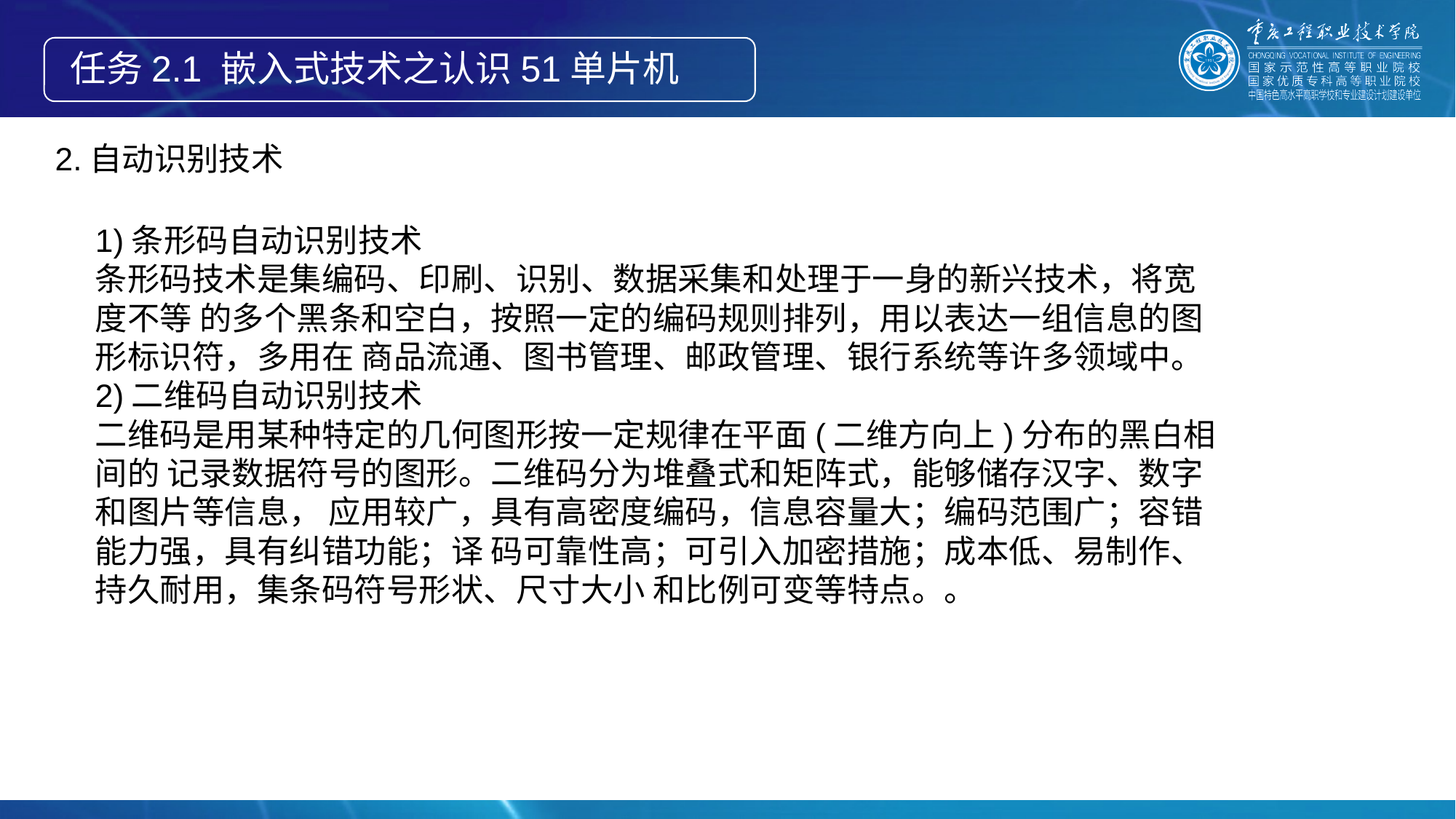

任务2.1 嵌入式技术之认识51单片机
2.自动识别技术
1)条形码自动识别技术
条形码技术是集编码、印刷、识别、数据采集和处理于一身的新兴技术，将宽度不等 的多个黑条和空白，按照一定的编码规则排列，用以表达一组信息的图形标识符，多用在 商品流通、图书管理、邮政管理、银行系统等许多领域中。
2)二维码自动识别技术
二维码是用某种特定的几何图形按一定规律在平面(二维方向上)分布的黑白相间的 记录数据符号的图形。二维码分为堆叠式和矩阵式，能够储存汉字、数字和图片等信息， 应用较广，具有高密度编码，信息容量大；编码范围广；容错能力强，具有纠错功能；译 码可靠性高；可引入加密措施；成本低、易制作、持久耐用，集条码符号形状、尺寸大小 和比例可变等特点。。